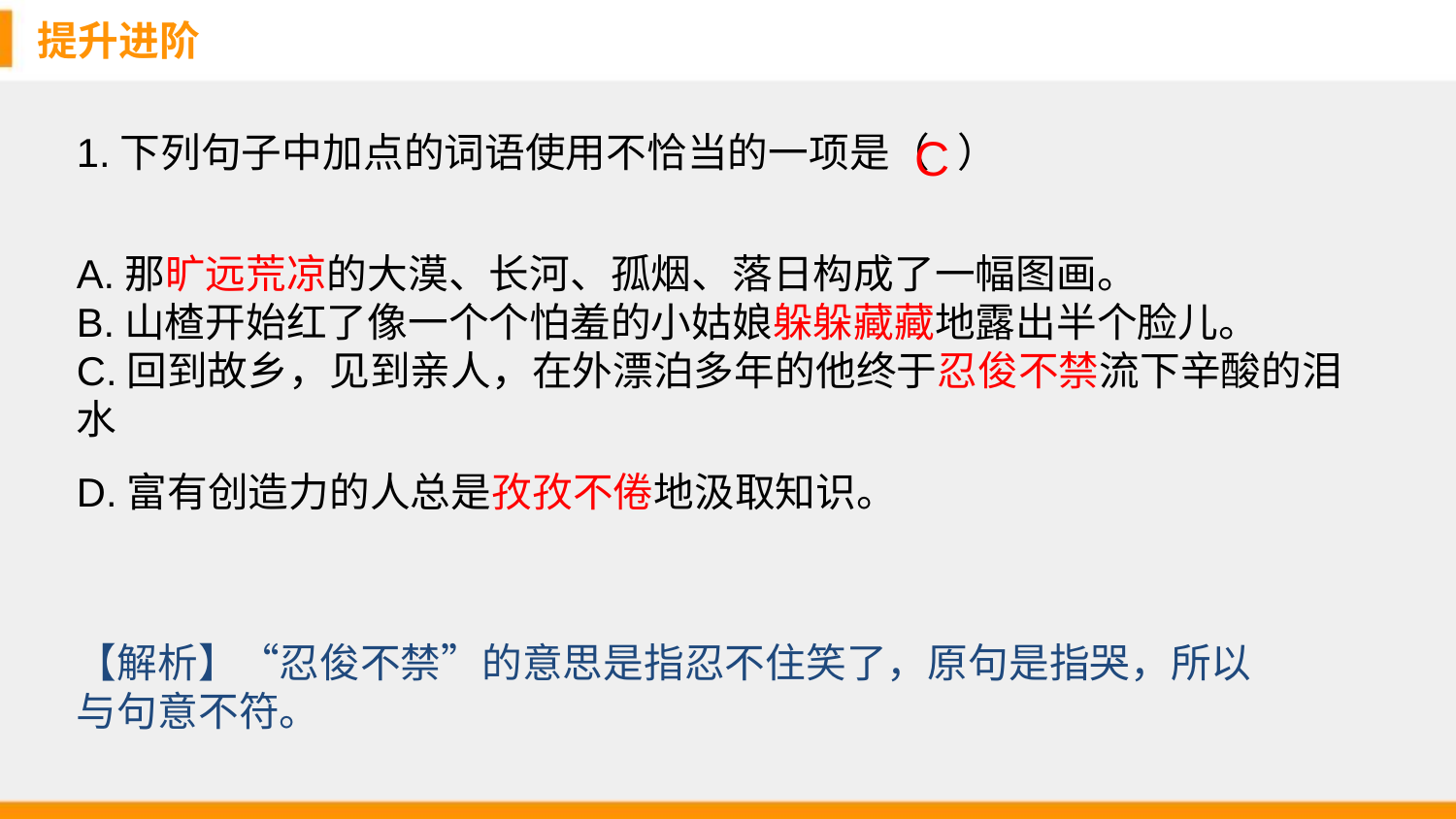

提升进阶
1.下列句子中加点的词语使用不恰当的一项是（   ）

A.那旷远荒凉的大漠、长河、孤烟、落日构成了一幅图画。
B.山楂开始红了像一个个怕羞的小姑娘躲躲藏藏地露出半个脸儿。
C.回到故乡，见到亲人，在外漂泊多年的他终于忍俊不禁流下辛酸的泪水
D.富有创造力的人总是孜孜不倦地汲取知识。
C
【解析】“忍俊不禁”的意思是指忍不住笑了，原句是指哭，所以与句意不符。